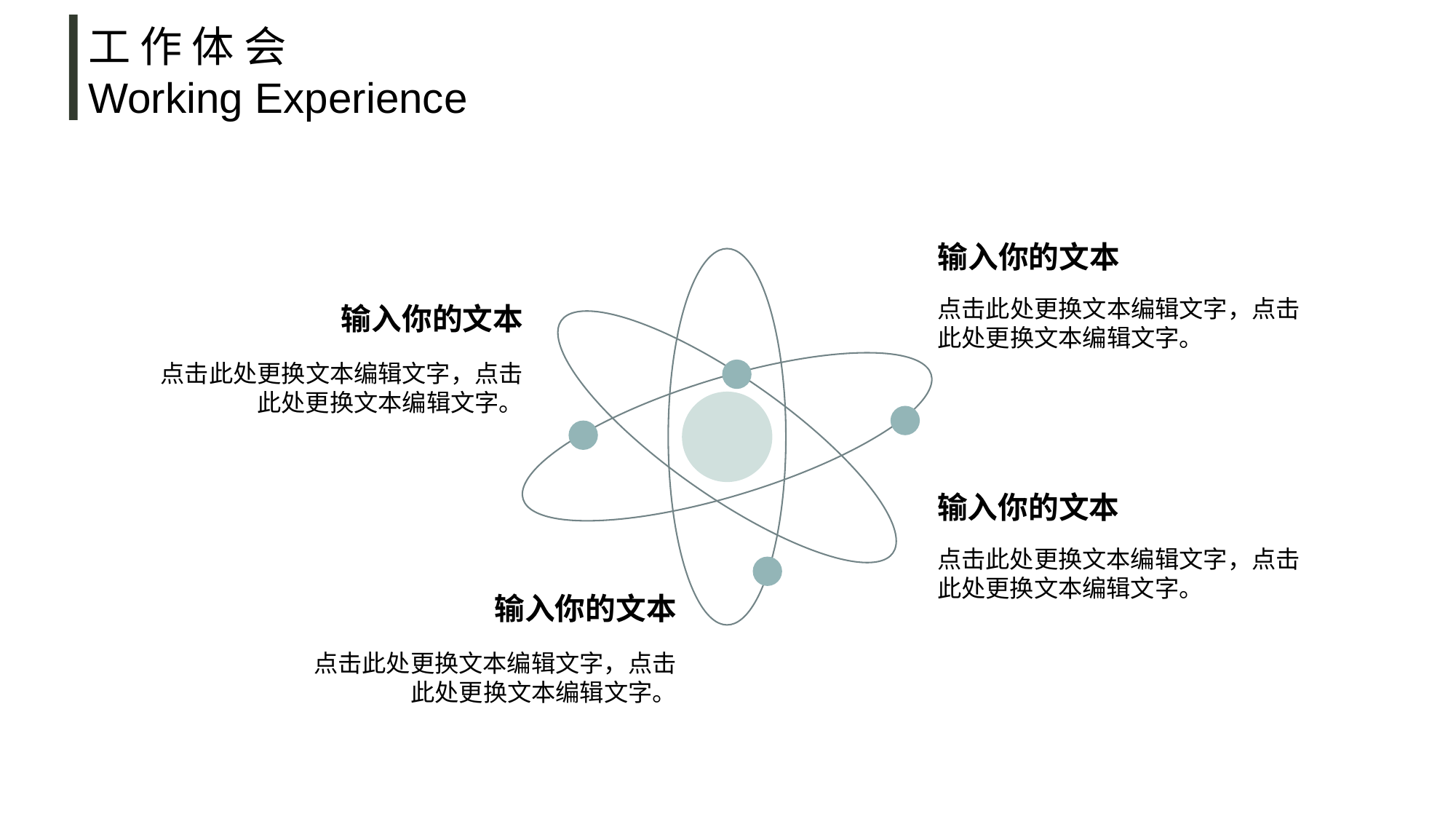

工 作 体 会
Working Experience
输入你的文本

点击此处更换文本编辑文字，点击此处更换文本编辑文字。
输入你的文本
点击此处更换文本编辑文字，点击此处更换文本编辑文字。
输入你的文本
点击此处更换文本编辑文字，点击此处更换文本编辑文字。
输入你的文本
点击此处更换文本编辑文字，点击此处更换文本编辑文字。